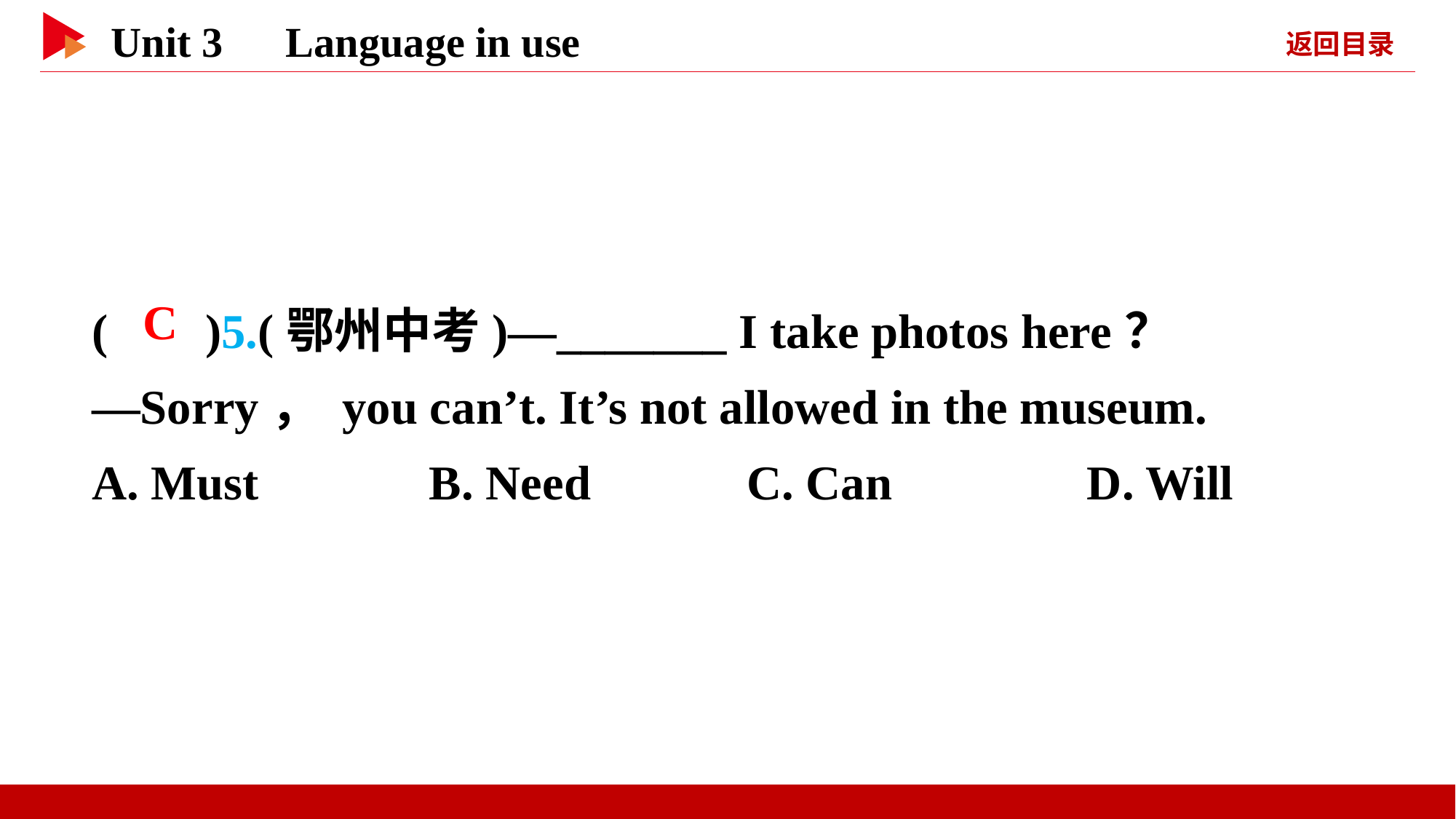

(        )5.(鄂州中考)—_______ I take photos here？
—Sorry， you can’t. It’s not allowed in the museum.
A. Must              B. Need		C. Can                D. Will
   C